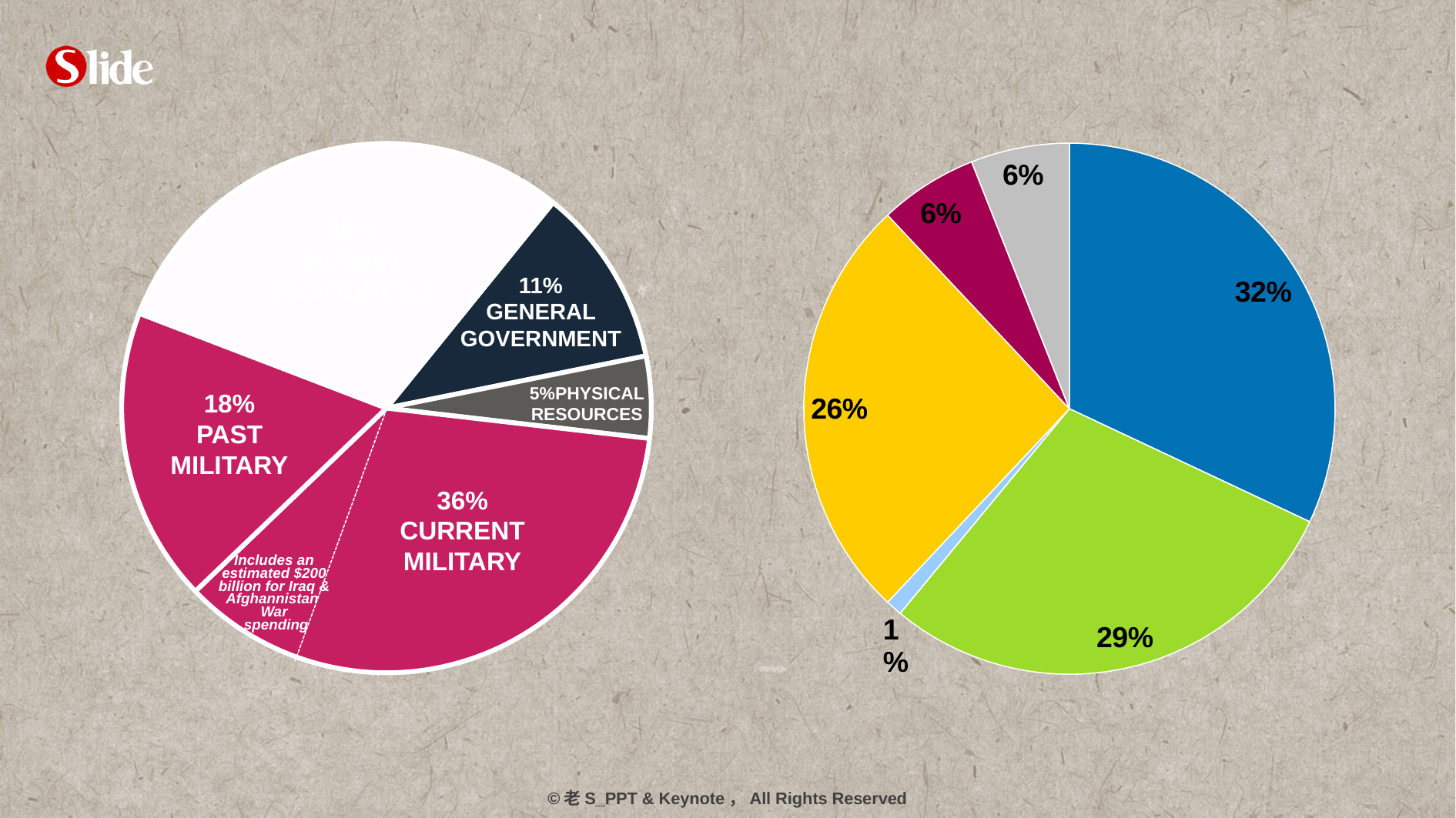

### Chart

| Category | 列1 |
|---|---|
| GENERAL GOVERNMENT | 0.11 |
| PHYSICAL RESOURCES | 0.05 |
| CURRENT MILITARY | 0.3600000000000003 |
| PAST MILITARY | 0.18000000000000024 |
| HUMAN RESOURCES | 0.3000000000000003 |

### Chart

| Category | 列1 |
|---|---|
| A | 32.0 |
| B | 29.0 |
| C | 1.0 |
| D | 26.0 |
| E | 6.0 |
| F | 6.0 |
30%
HUMAN RESOURCES
11%
GENERAL GOVERNMENT
5%PHYSICAL RESOURCES
18%
PAST
MILITARY
36%
CURRENT MILITARY
Includes an estimated $200 billion for Iraq & Afghannistan
War
 spending